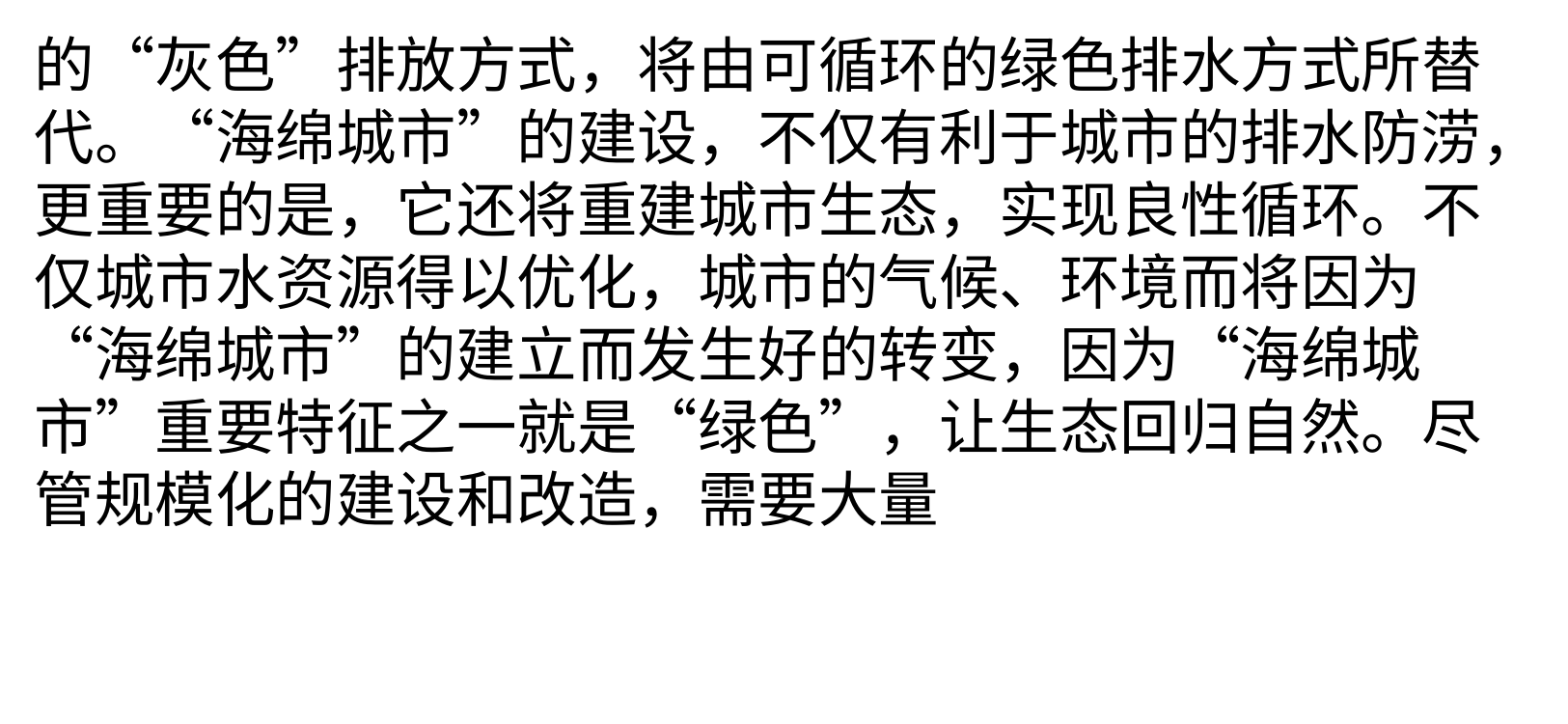

的“灰色”排放方式，将由可循环的绿色排水方式所替代。“海绵城市”的建设，不仅有利于城市的排水防涝，更重要的是，它还将重建城市生态，实现良性循环。不仅城市水资源得以优化，城市的气候、环境而将因为“海绵城市”的建立而发生好的转变，因为“海绵城市”重要特征之一就是“绿色”，让生态回归自然。尽管规模化的建设和改造，需要大量